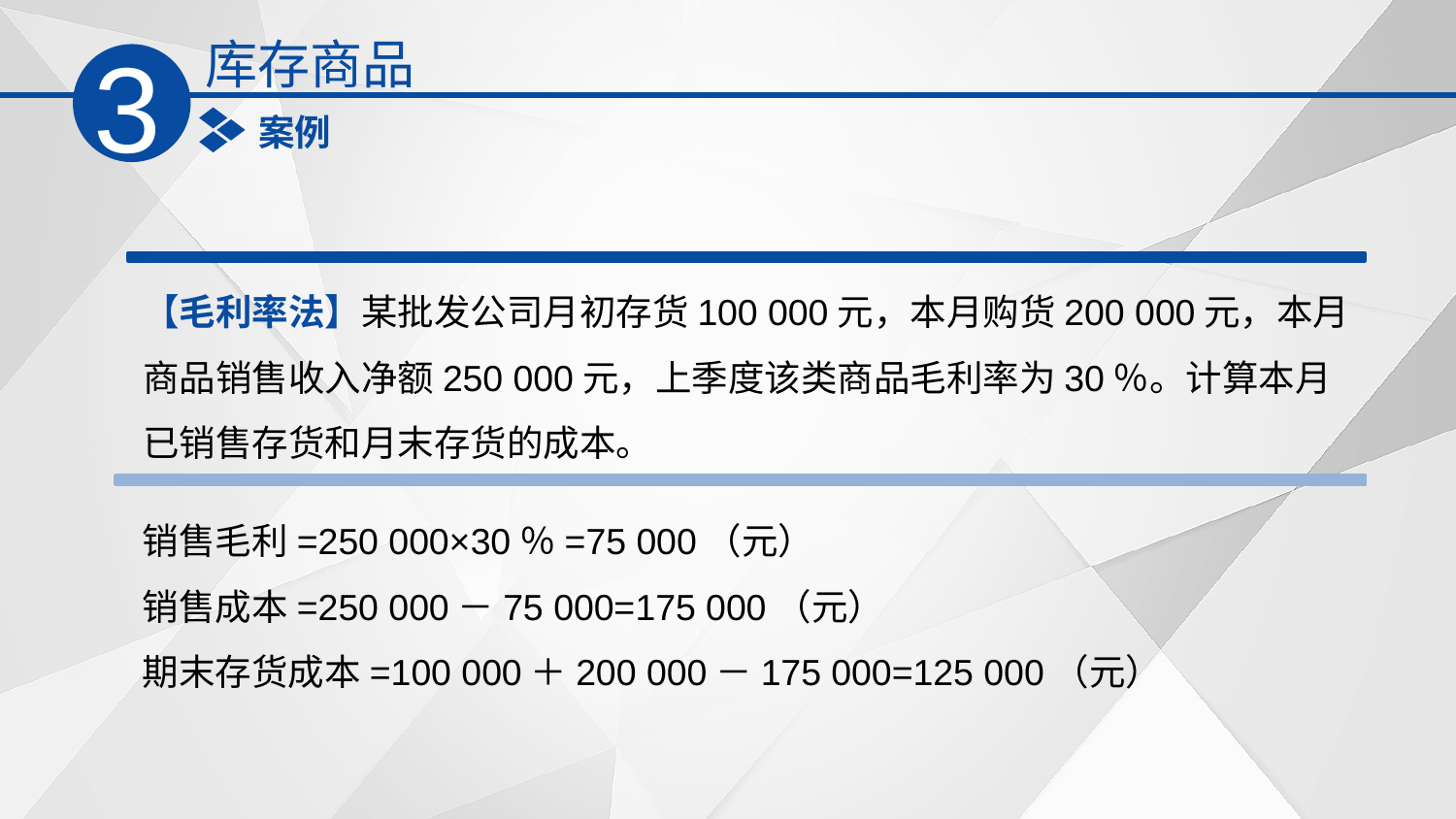

库存商品
3

案例

【毛利率法】某批发公司月初存货100 000元，本月购货200 000元，本月商品销售收入净额250 000元，上季度该类商品毛利率为30％。计算本月已销售存货和月末存货的成本。

销售毛利=250 000×30％=75 000（元）
销售成本=250 000－75 000=175 000（元）
期末存货成本=100 000＋200 000－175 000=125 000（元）